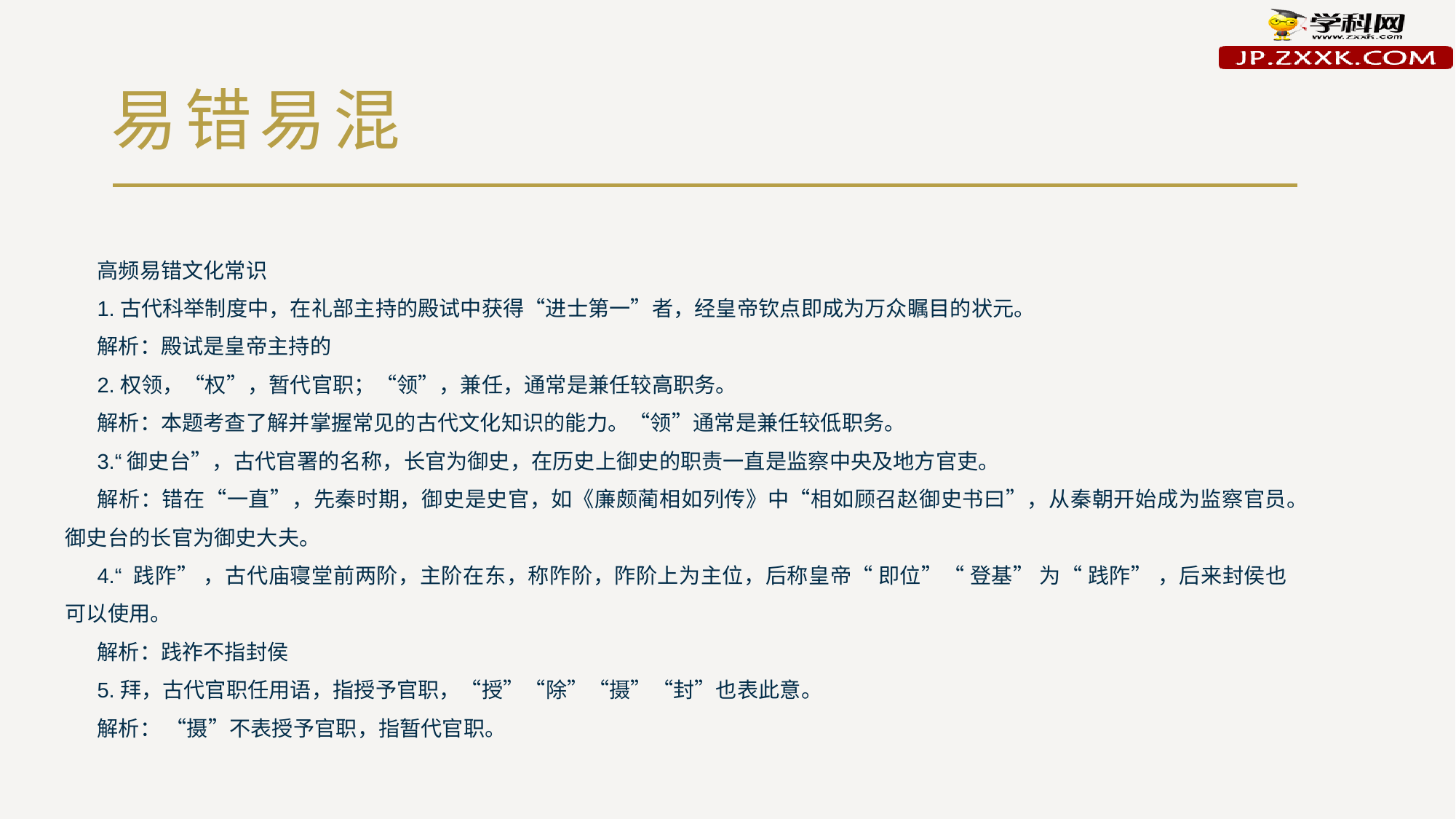

# 易错易混
高频易错文化常识
1.古代科举制度中，在礼部主持的殿试中获得“进士第一”者，经皇帝钦点即成为万众瞩目的状元。
解析：殿试是皇帝主持的
2.权领，“权”，暂代官职；“领”，兼任，通常是兼任较高职务。
解析：本题考查了解并掌握常见的古代文化知识的能力。“领”通常是兼任较低职务。
3.“御史台”，古代官署的名称，长官为御史，在历史上御史的职责一直是监察中央及地方官吏。
解析：错在“一直”，先秦时期，御史是史官，如《廉颇蔺相如列传》中“相如顾召赵御史书曰”，从秦朝开始成为监察官员。御史台的长官为御史大夫。
4.“ 践阼” ，古代庙寝堂前两阶，主阶在东，称阼阶，阼阶上为主位，后称皇帝“ 即位”“ 登基” 为“ 践阼” ，后来封侯也可以使用。
解析：践祚不指封侯
5.拜，古代官职任用语，指授予官职，“授”“除”“摄”“封”也表此意。
解析： “摄”不表授予官职，指暂代官职。